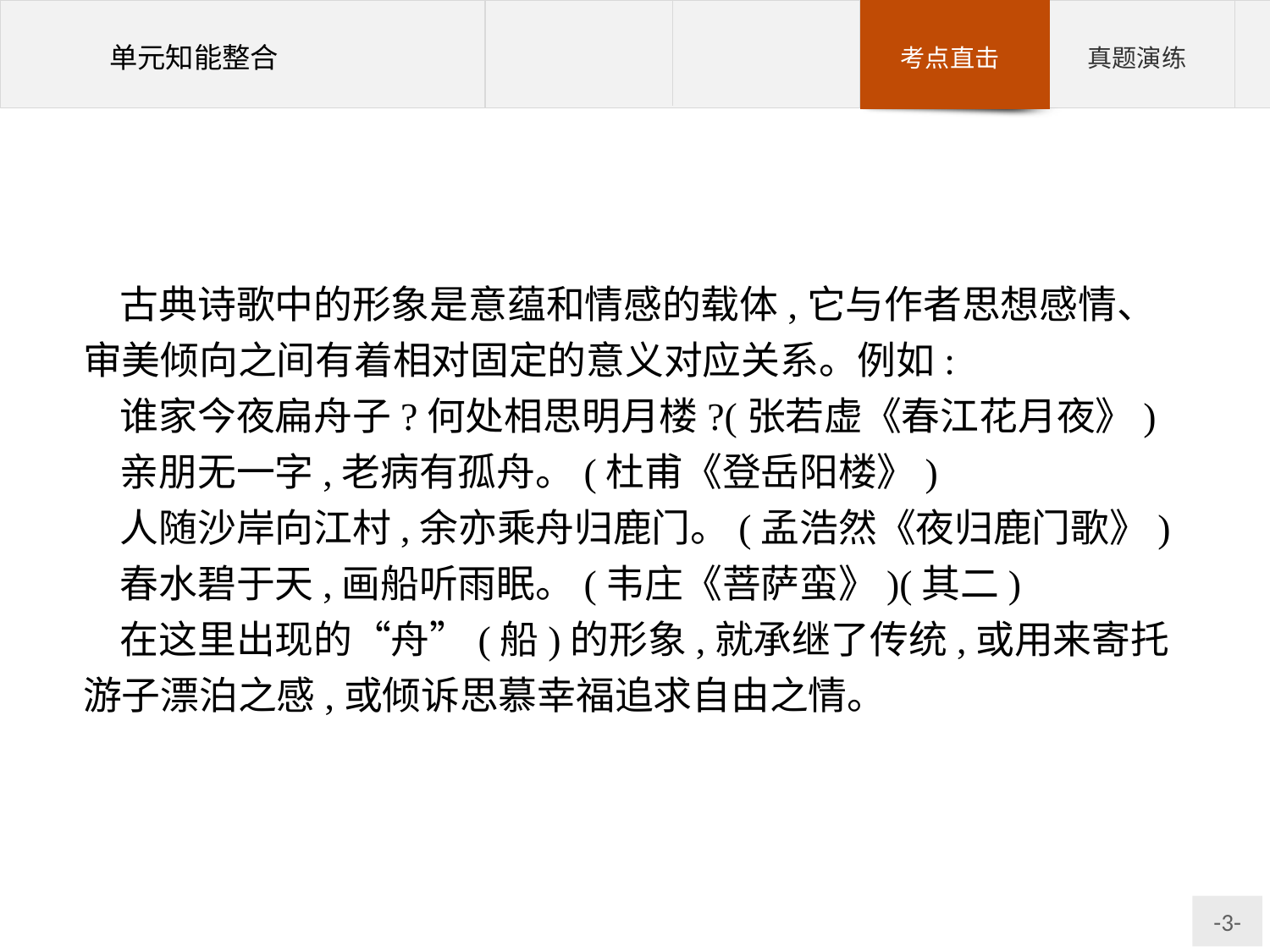

古典诗歌中的形象是意蕴和情感的载体,它与作者思想感情、审美倾向之间有着相对固定的意义对应关系。例如:
谁家今夜扁舟子?何处相思明月楼?(张若虚《春江花月夜》)
亲朋无一字,老病有孤舟。(杜甫《登岳阳楼》)
人随沙岸向江村,余亦乘舟归鹿门。(孟浩然《夜归鹿门歌》)
春水碧于天,画船听雨眠。(韦庄《菩萨蛮》)(其二)
在这里出现的“舟”(船)的形象,就承继了传统,或用来寄托游子漂泊之感,或倾诉思慕幸福追求自由之情。